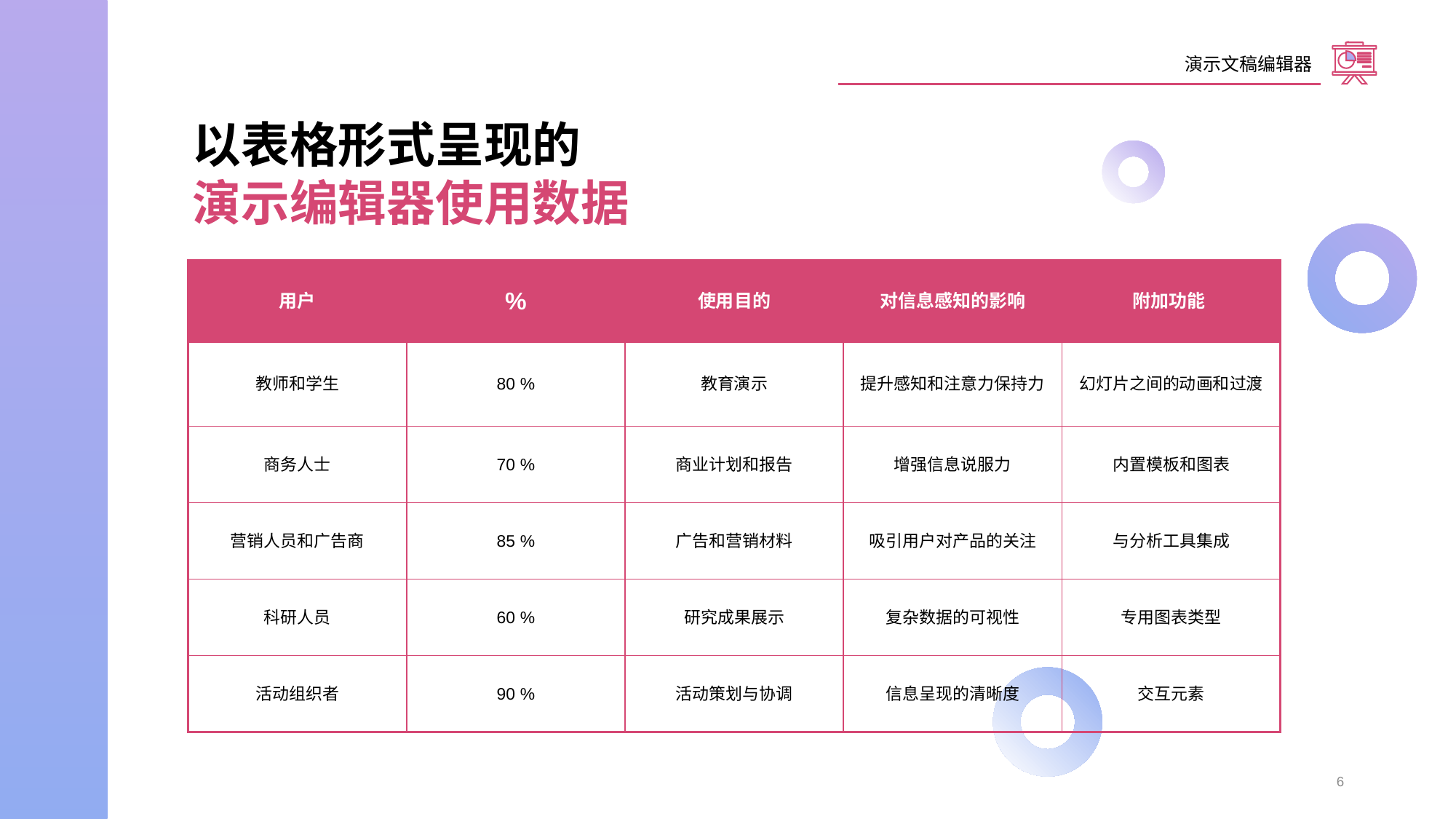

# 以表格形式呈现的 演示编辑器使用数据

| 用户 | % | 使用目的 | 对信息感知的影响 | 附加功能 |
| --- | --- | --- | --- | --- |
| 教师和学生 | 80 % | 教育演示 | 提升感知和注意力保持力 | 幻灯片之间的动画和过渡 |
| 商务人士 | 70 % | 商业计划和报告 | 增强信息说服力 | 内置模板和图表 |
| 营销人员和广告商 | 85 % | 广告和营销材料 | 吸引用户对产品的关注 | 与分析工具集成 |
| 科研人员 | 60 % | 研究成果展示 | 复杂数据的可视性 | 专用图表类型 |
| 活动组织者 | 90 % | 活动策划与协调 | 信息呈现的清晰度 | 交互元素 |

6